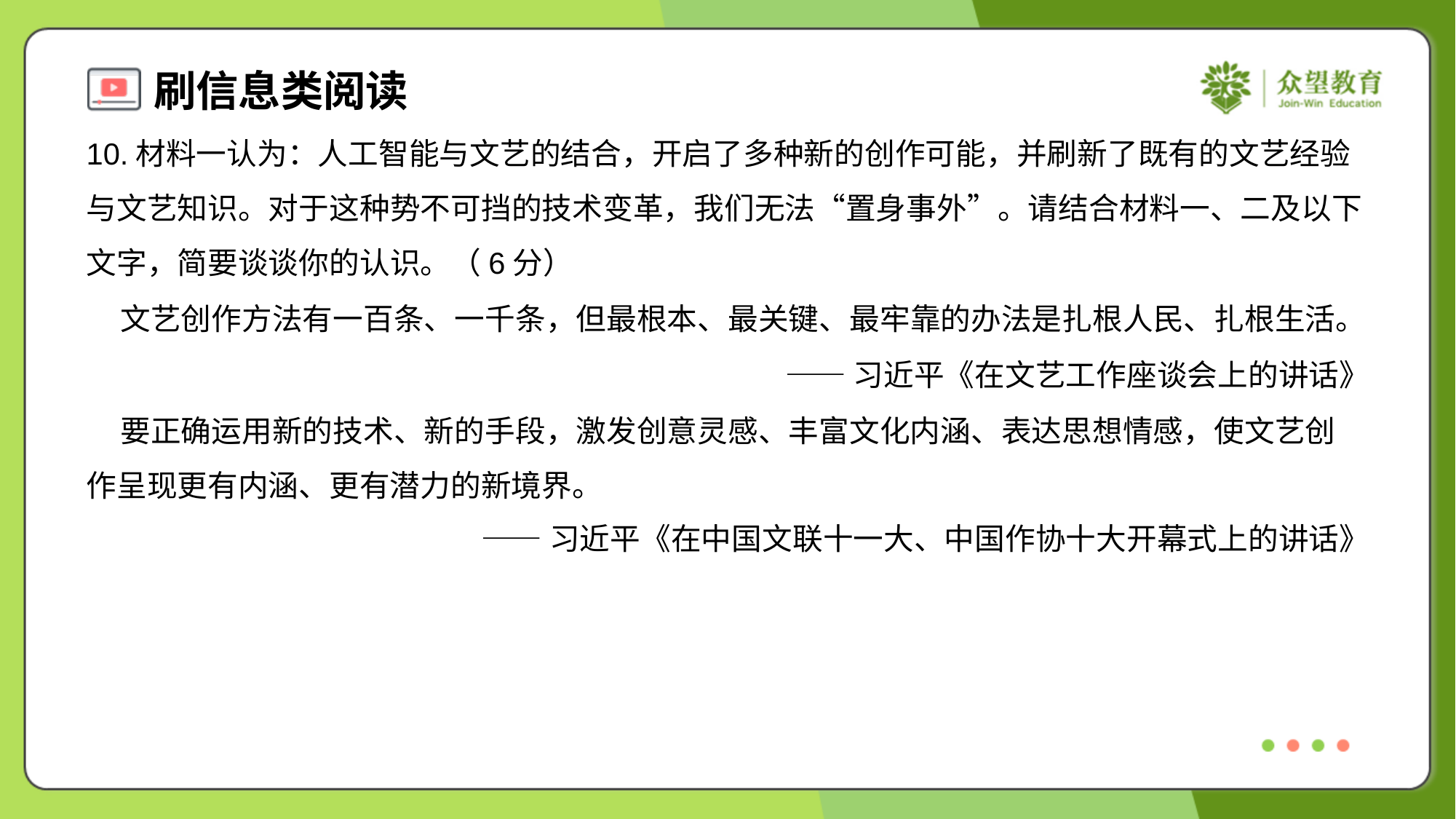

10.材料一认为：人工智能与文艺的结合，开启了多种新的创作可能，并刷新了既有的文艺经验
与文艺知识。对于这种势不可挡的技术变革，我们无法“置身事外”。请结合材料一、二及以下
文字，简要谈谈你的认识。（6分）
    文艺创作方法有一百条、一千条，但最根本、最关键、最牢靠的办法是扎根人民、扎根生活。
——习近平《在文艺工作座谈会上的讲话》
    要正确运用新的技术、新的手段，激发创意灵感、丰富文化内涵、表达思想情感，使文艺创
作呈现更有内涵、更有潜力的新境界。
——习近平《在中国文联十一大、中国作协十大开幕式上的讲话》